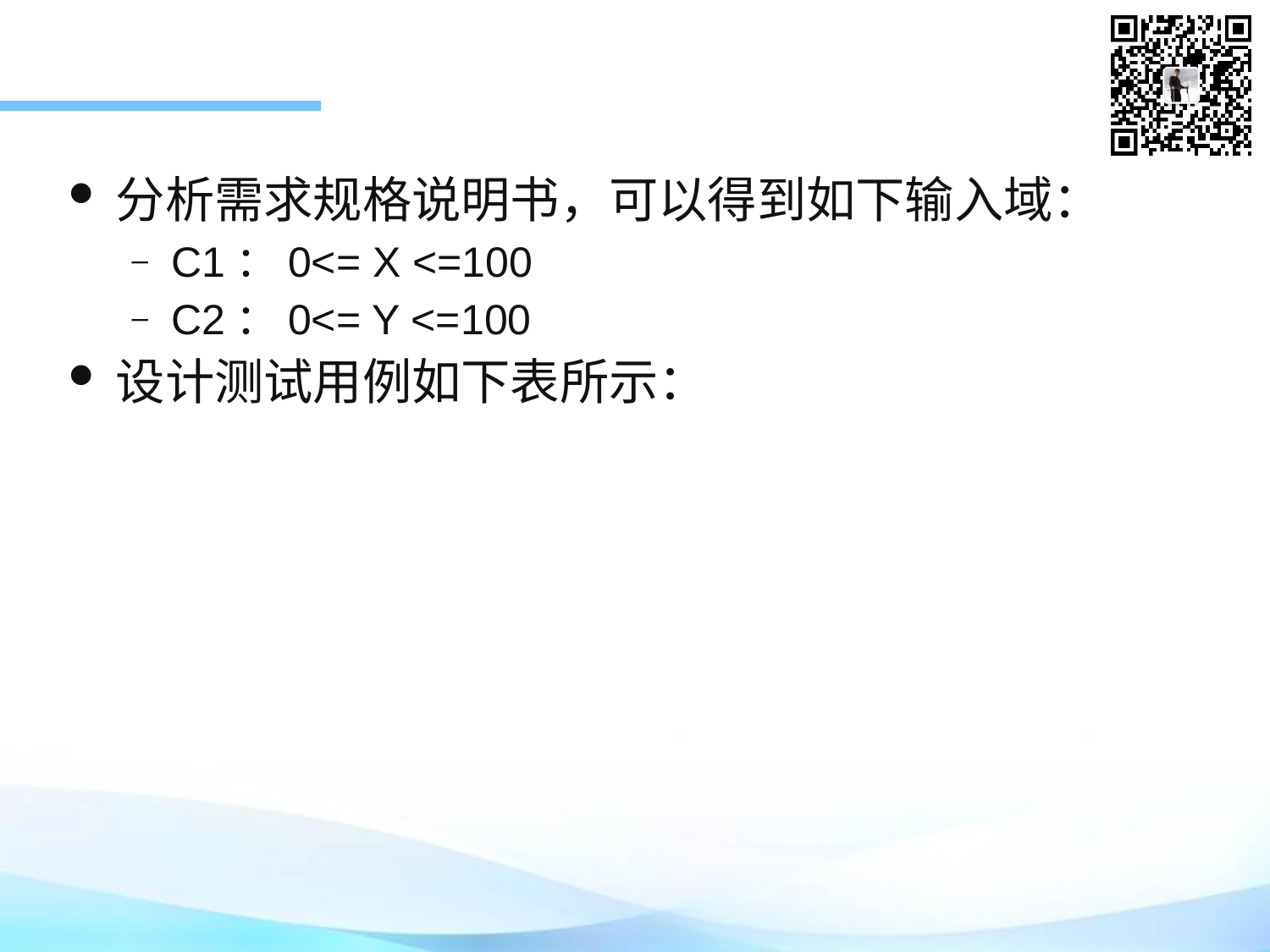

分析需求规格说明书，可以得到如下输入域：
C1：0<= X <=100
C2：0<= Y <=100
设计测试用例如下表所示：